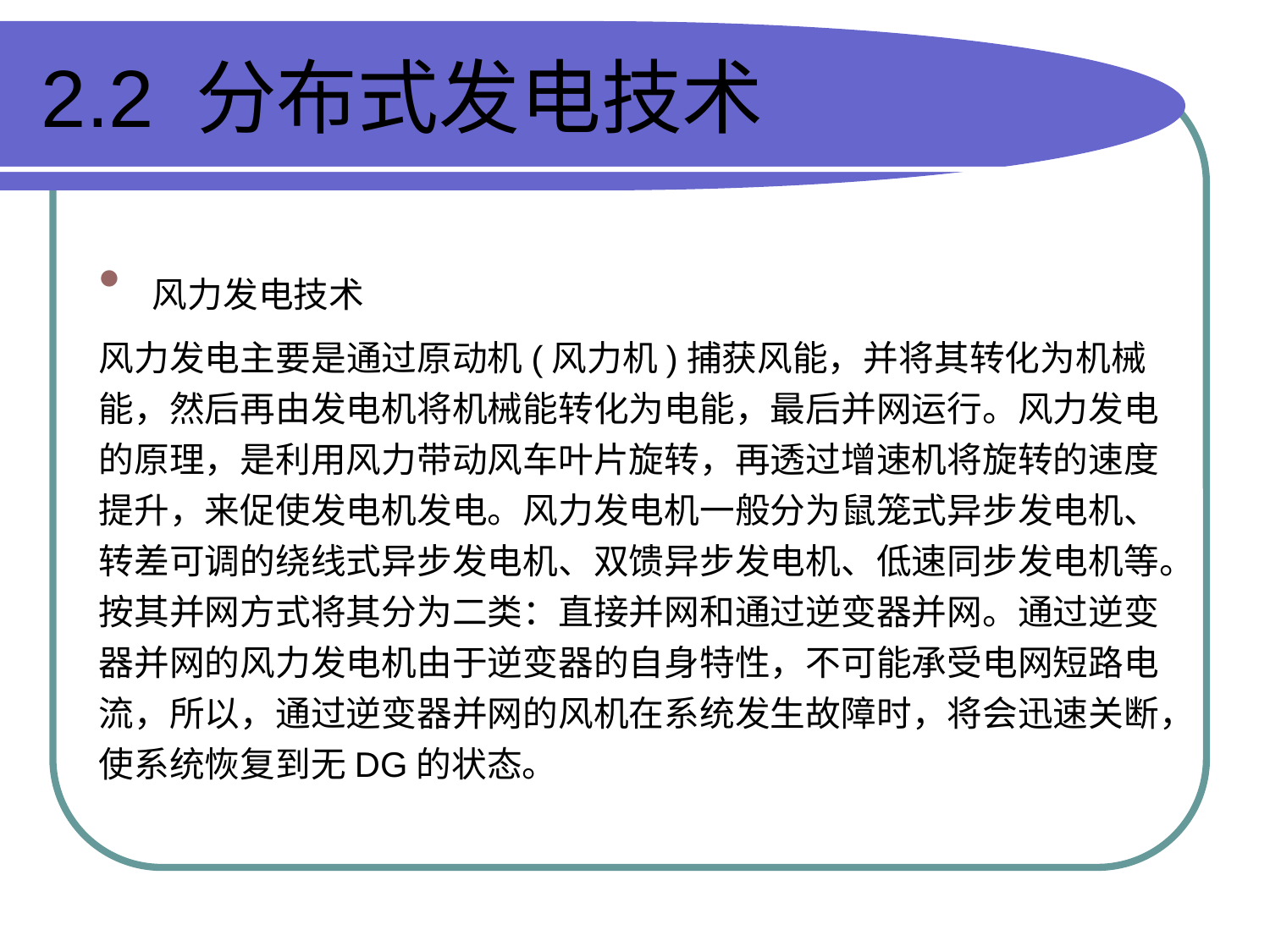

# 2.2 分布式发电技术
风力发电技术
风力发电主要是通过原动机(风力机)捕获风能，并将其转化为机械能，然后再由发电机将机械能转化为电能，最后并网运行。风力发电的原理，是利用风力带动风车叶片旋转，再透过增速机将旋转的速度提升，来促使发电机发电。风力发电机一般分为鼠笼式异步发电机、转差可调的绕线式异步发电机、双馈异步发电机、低速同步发电机等。按其并网方式将其分为二类：直接并网和通过逆变器并网。通过逆变器并网的风力发电机由于逆变器的自身特性，不可能承受电网短路电流，所以，通过逆变器并网的风机在系统发生故障时，将会迅速关断，使系统恢复到无DG的状态。

20